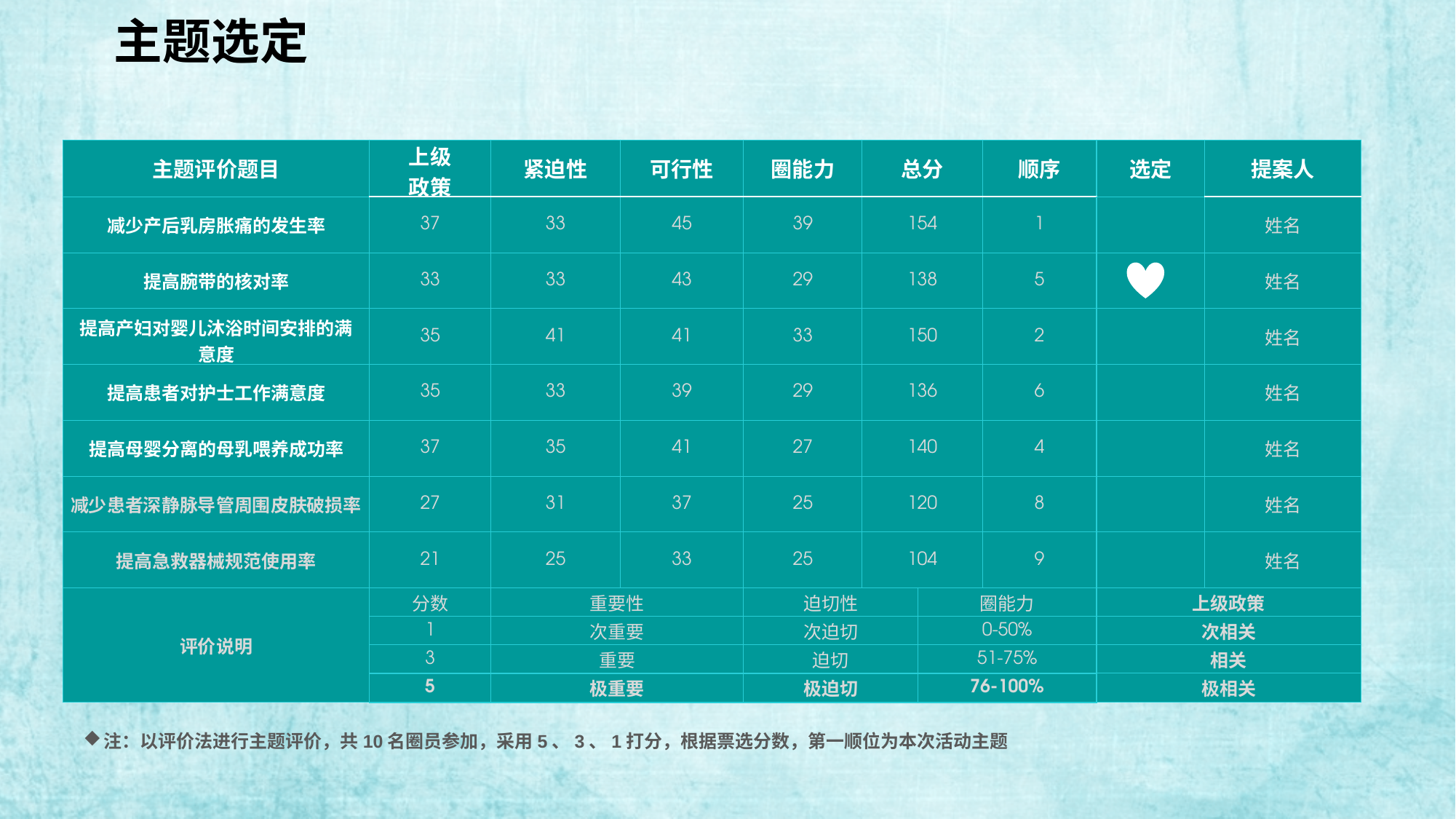

主题选定
| 主题评价题目 | 上级 政策 | 紧迫性 | 可行性 | 圈能力 | 总分 |  | 顺序 | 选定 | 提案人 |
| --- | --- | --- | --- | --- | --- | --- | --- | --- | --- |
| 减少产后乳房胀痛的发生率 | 37 | 33 | 45 | 39 | 154 |  | 1 |  | 姓名 |
| 提高腕带的核对率 | 33 | 33 | 43 | 29 | 138 |  | 5 |  | 姓名 |
| 提高产妇对婴儿沐浴时间安排的满意度 | 35 | 41 | 41 | 33 | 150 |  | 2 |  | 姓名 |
| 提高患者对护士工作满意度 | 35 | 33 | 39 | 29 | 136 |  | 6 |  | 姓名 |
| 提高母婴分离的母乳喂养成功率 | 37 | 35 | 41 | 27 | 140 |  | 4 |  | 姓名 |
| 减少患者深静脉导管周围皮肤破损率 | 27 | 31 | 37 | 25 | 120 |  | 8 |  | 姓名 |
| 提高急救器械规范使用率 | 21 | 25 | 33 | 25 | 104 |  | 9 |  | 姓名 |
| 评价说明 | 分数 | 重要性 |  | 迫切性 |  | 圈能力 |  | 上级政策 |  |
|  | 1 | 次重要 |  | 次迫切 |  | 0-50% |  | 次相关 |  |
|  | 3 | 重要 |  | 迫切 |  | 51-75% |  | 相关 |  |
|  | 5 | 极重要 |  | 极迫切 |  | 76-100% |  | 极相关 |  |

注：以评价法进行主题评价，共10名圈员参加，采用5、3、1打分，根据票选分数，第一顺位为本次活动主题